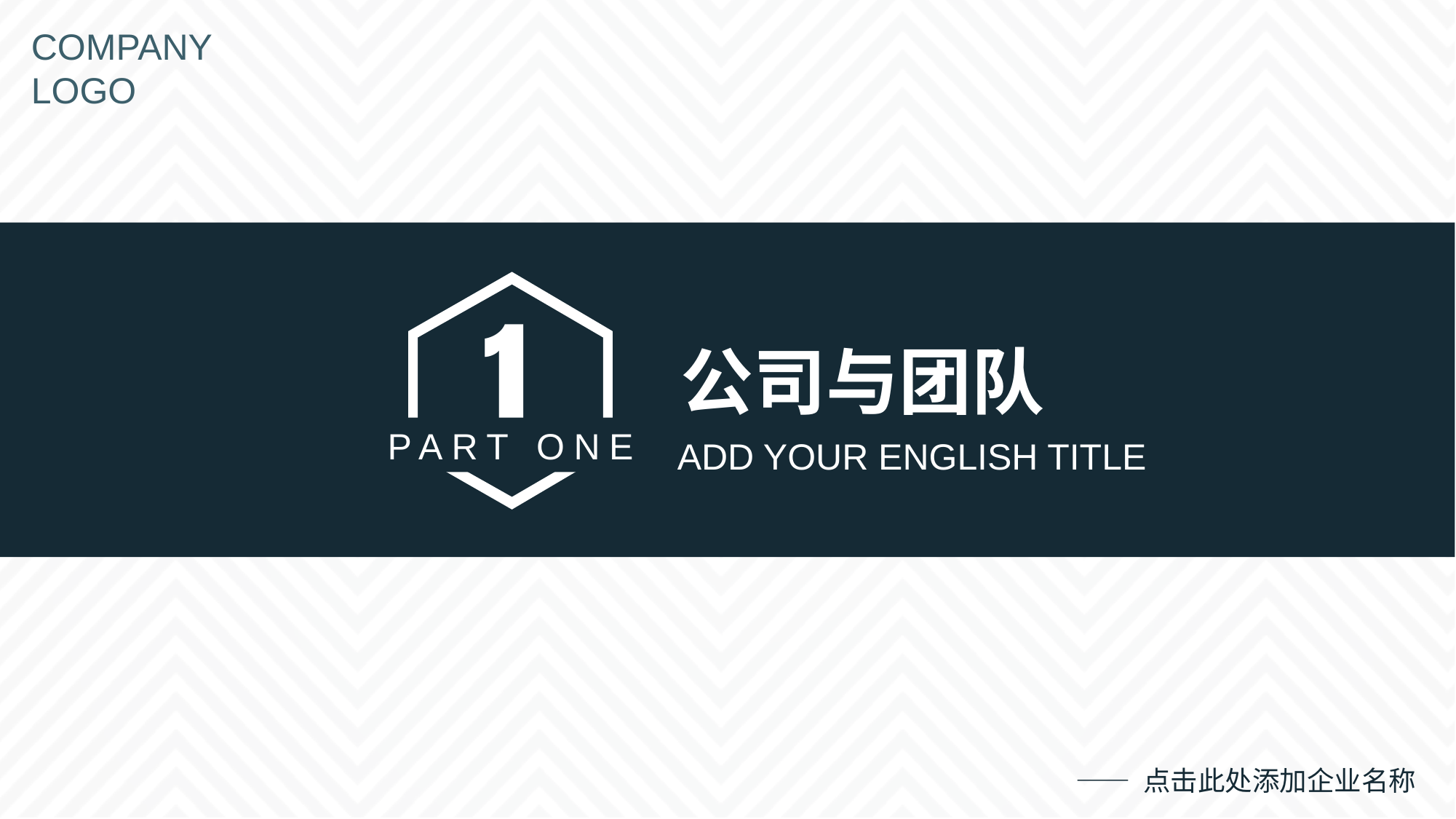

COMPANY
LOGO

1
公司与团队
PART ONE
ADD YOUR ENGLISH TITLE
—— 点击此处添加企业名称